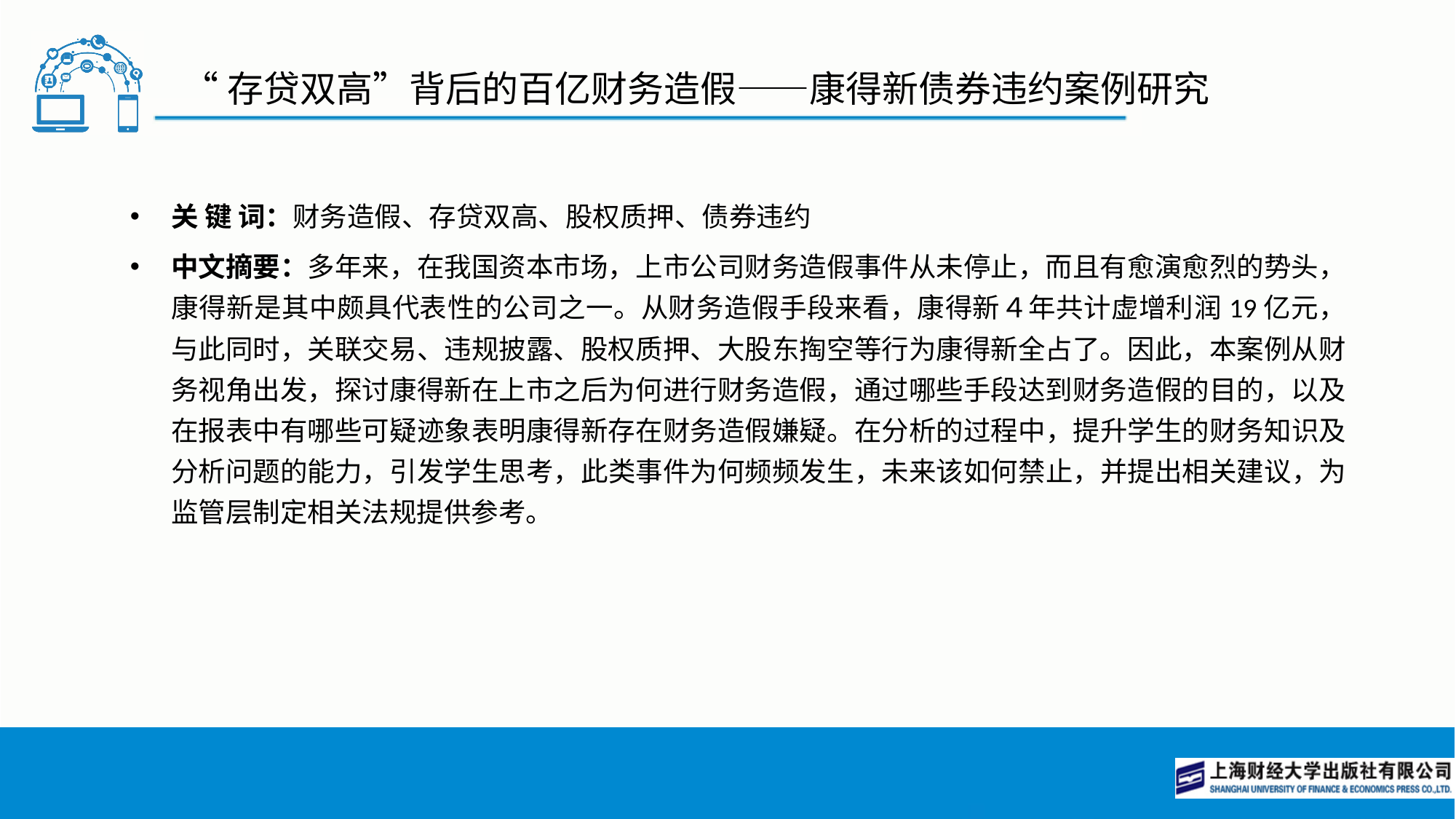

# “存贷双高”背后的百亿财务造假——康得新债券违约案例研究
关 键 词：财务造假、存贷双高、股权质押、债券违约
中文摘要：多年来，在我国资本市场，上市公司财务造假事件从未停止，而且有愈演愈烈的势头，康得新是其中颇具代表性的公司之一。从财务造假手段来看，康得新４年共计虚增利润19亿元，与此同时，关联交易、违规披露、股权质押、大股东掏空等行为康得新全占了。因此，本案例从财务视角出发，探讨康得新在上市之后为何进行财务造假，通过哪些手段达到财务造假的目的，以及在报表中有哪些可疑迹象表明康得新存在财务造假嫌疑。在分析的过程中，提升学生的财务知识及分析问题的能力，引发学生思考，此类事件为何频频发生，未来该如何禁止，并提出相关建议，为监管层制定相关法规提供参考。